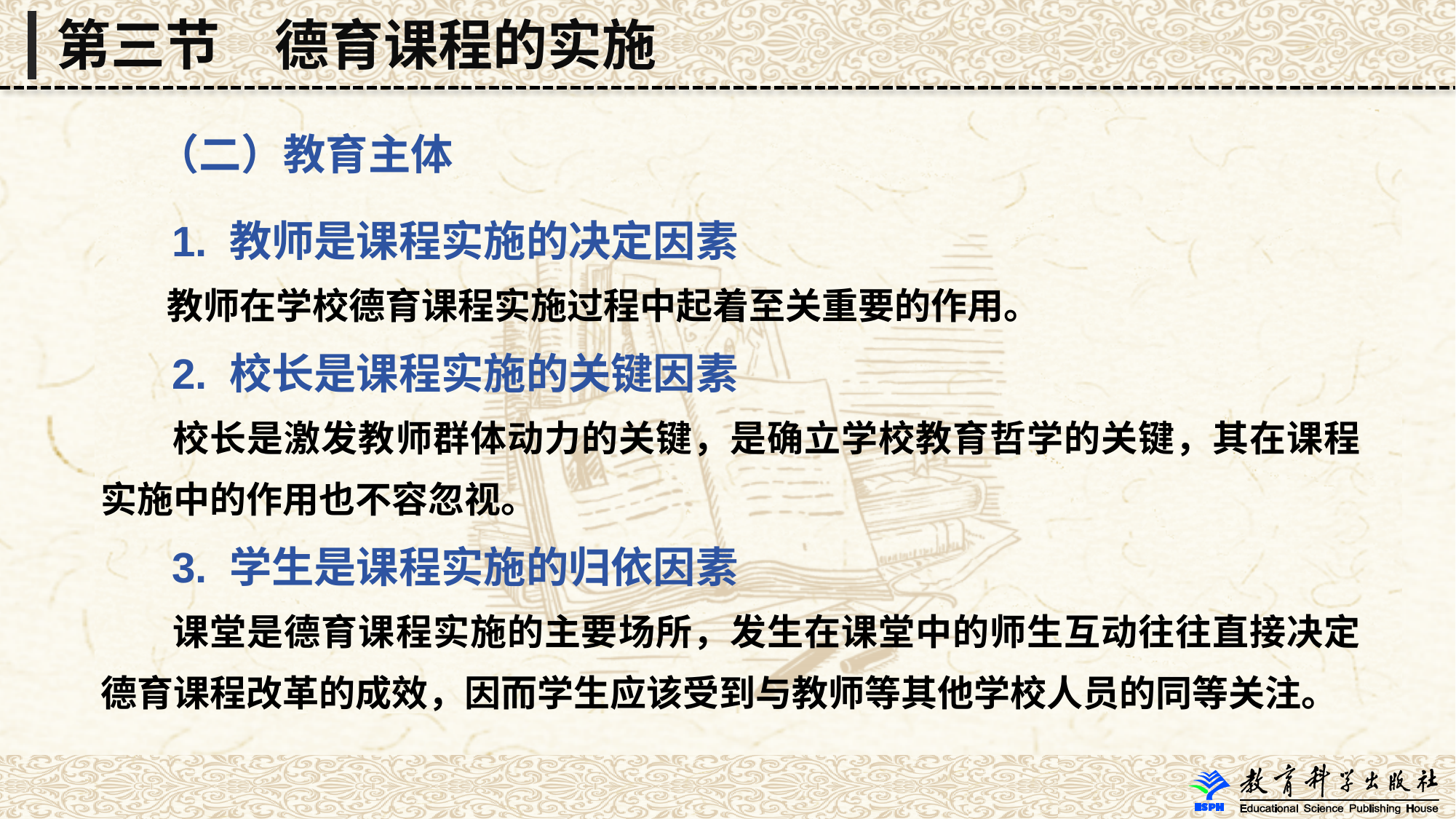

第三节　德育课程的实施
       （二）教育主体

       1. 教师是课程实施的决定因素
       教师在学校德育课程实施过程中起着至关重要的作用。
       2. 校长是课程实施的关键因素
       校长是激发教师群体动力的关键，是确立学校教育哲学的关键，其在课程实施中的作用也不容忽视。
       3. 学生是课程实施的归依因素
       课堂是德育课程实施的主要场所，发生在课堂中的师生互动往往直接决定德育课程改革的成效，因而学生应该受到与教师等其他学校人员的同等关注。